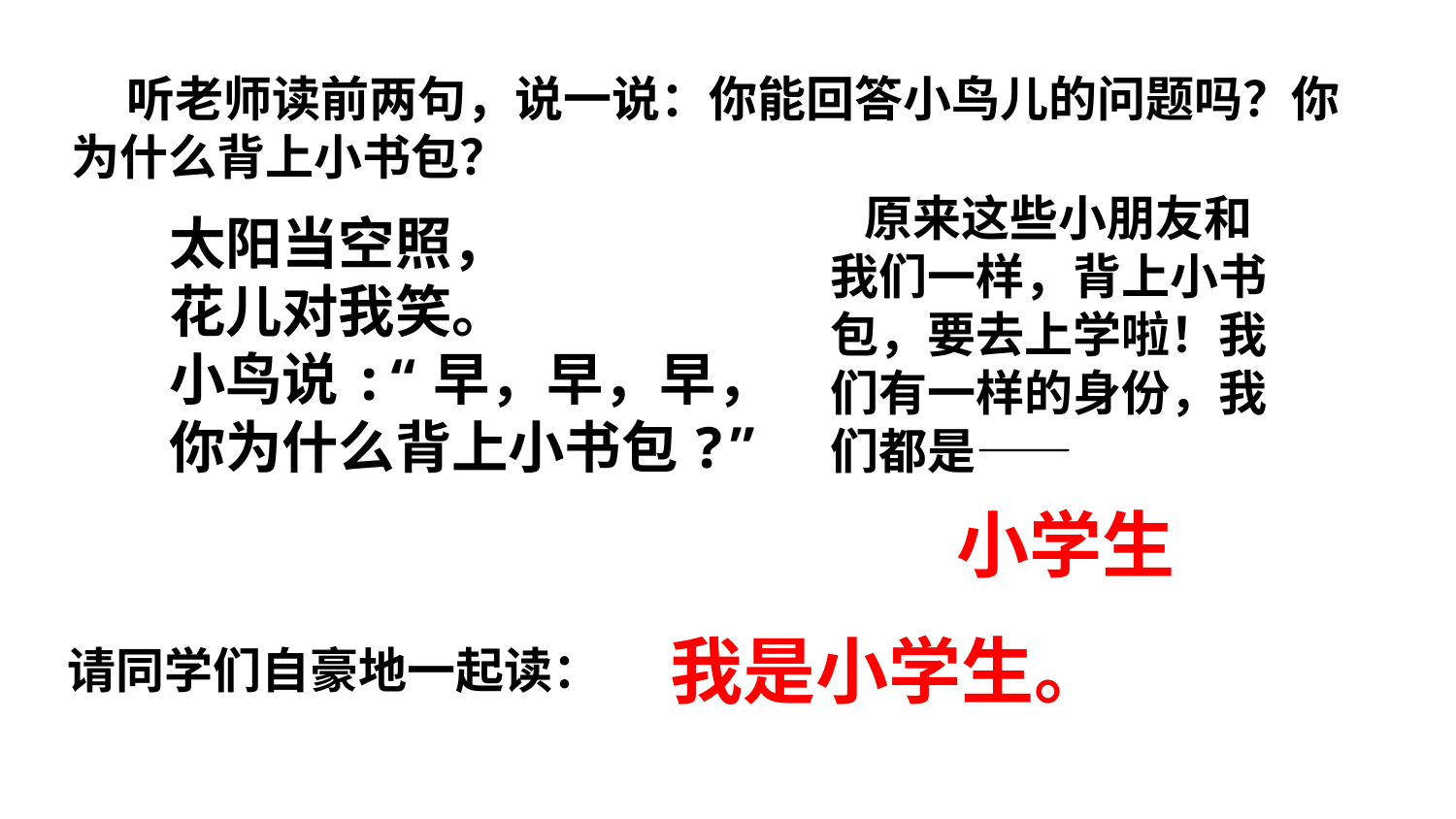

听老师读前两句，说一说：你能回答小鸟儿的问题吗？你为什么背上小书包？
  原来这些小朋友和我们一样，背上小书包，要去上学啦！我们有一样的身份，我们都是——
太阳当空照，
花儿对我笑。
小鸟说:“早，早，早，
你为什么背上小书包?”
小学生
我是小学生。
请同学们自豪地一起读：